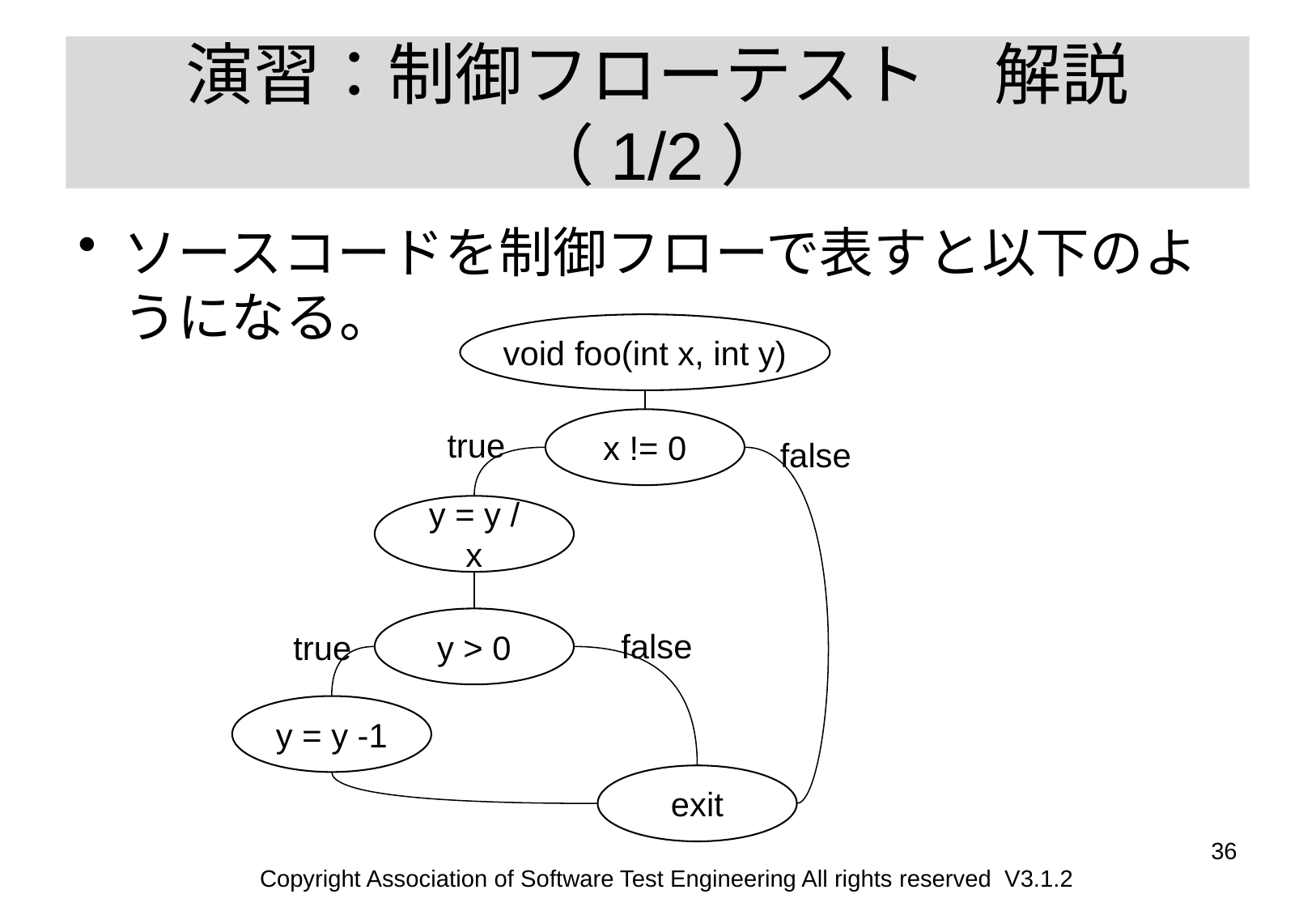

# 演習：制御フローテスト　解説 （1/2）
ソースコードを制御フローで表すと以下のようになる。
void foo(int x, int y)
x != 0
true
false
y = y / x
y > 0
false
true
y = y -1
exit
36
Copyright Association of Software Test Engineering All rights reserved  V3.1.2